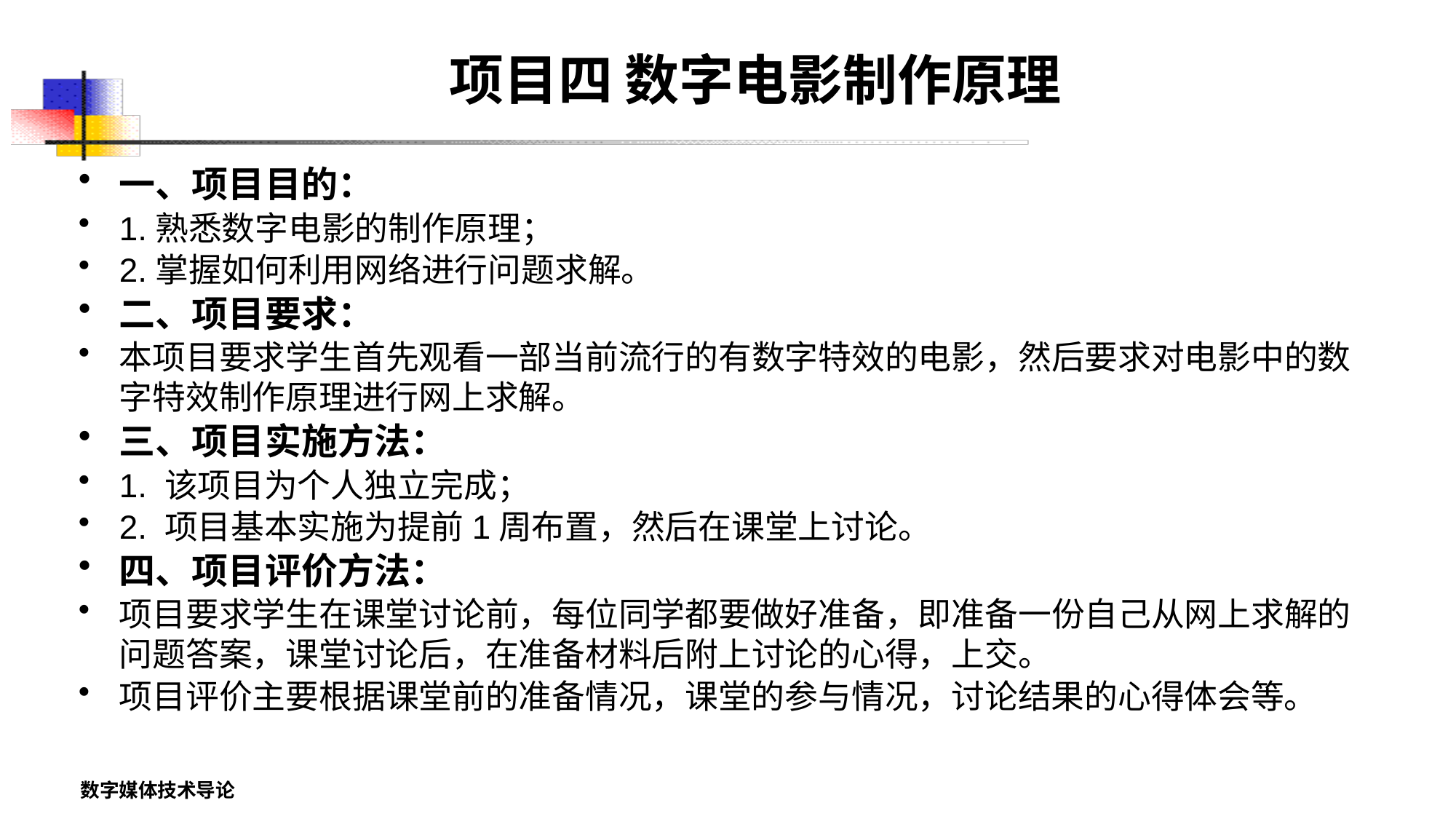

# 项目四 数字电影制作原理
一、项目目的：
1.熟悉数字电影的制作原理；
2.掌握如何利用网络进行问题求解。
二、项目要求：
本项目要求学生首先观看一部当前流行的有数字特效的电影，然后要求对电影中的数字特效制作原理进行网上求解。
三、项目实施方法：
1. 该项目为个人独立完成；
2. 项目基本实施为提前1周布置，然后在课堂上讨论。
四、项目评价方法：
项目要求学生在课堂讨论前，每位同学都要做好准备，即准备一份自己从网上求解的问题答案，课堂讨论后，在准备材料后附上讨论的心得，上交。
项目评价主要根据课堂前的准备情况，课堂的参与情况，讨论结果的心得体会等。